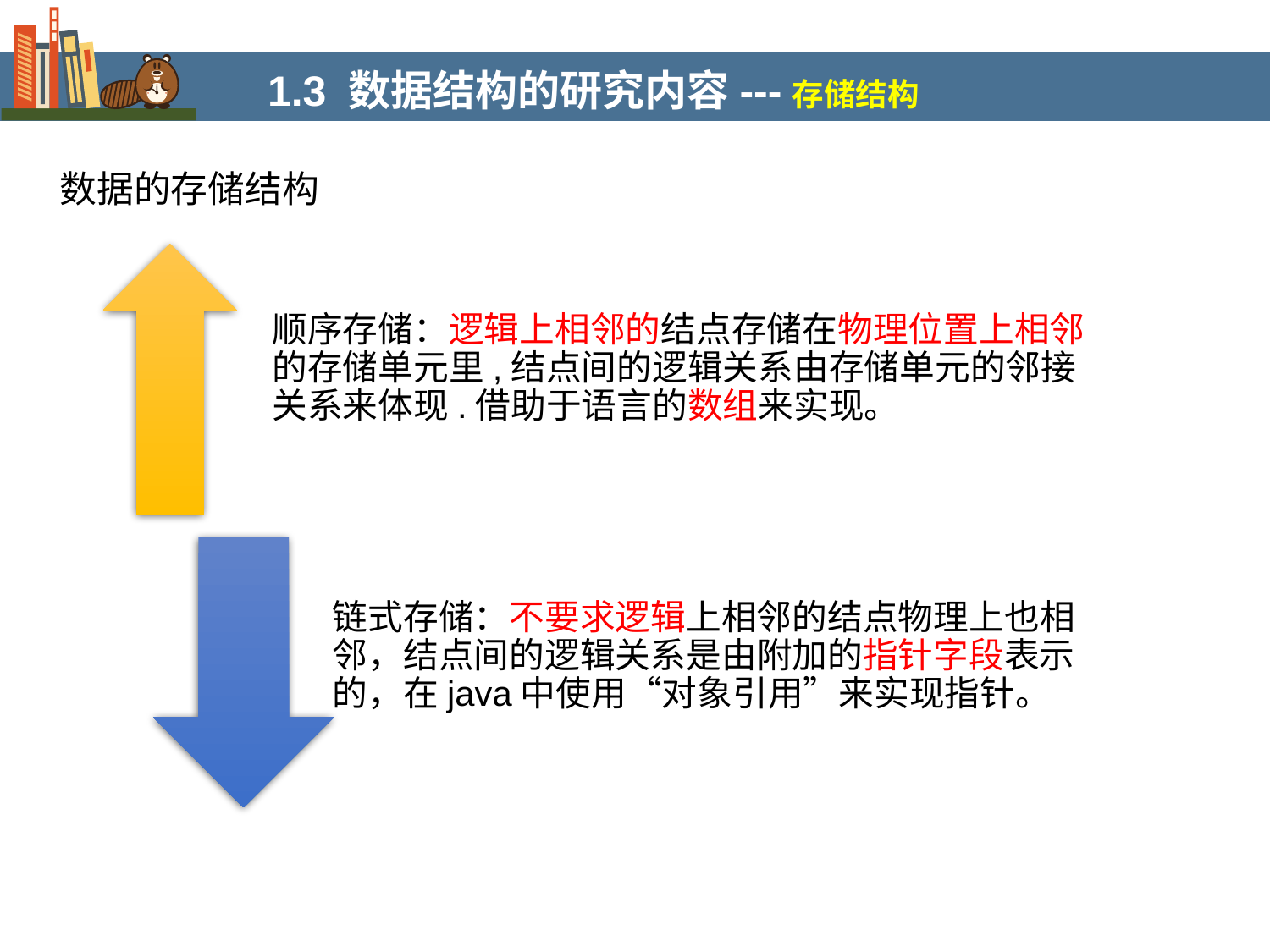

1.3 数据结构的研究内容---存储结构
数据的存储结构
顺序存储：逻辑上相邻的结点存储在物理位置上相邻的存储单元里,结点间的逻辑关系由存储单元的邻接关系来体现.借助于语言的数组来实现。
链式存储：不要求逻辑上相邻的结点物理上也相邻，结点间的逻辑关系是由附加的指针字段表示的，在java中使用“对象引用”来实现指针。